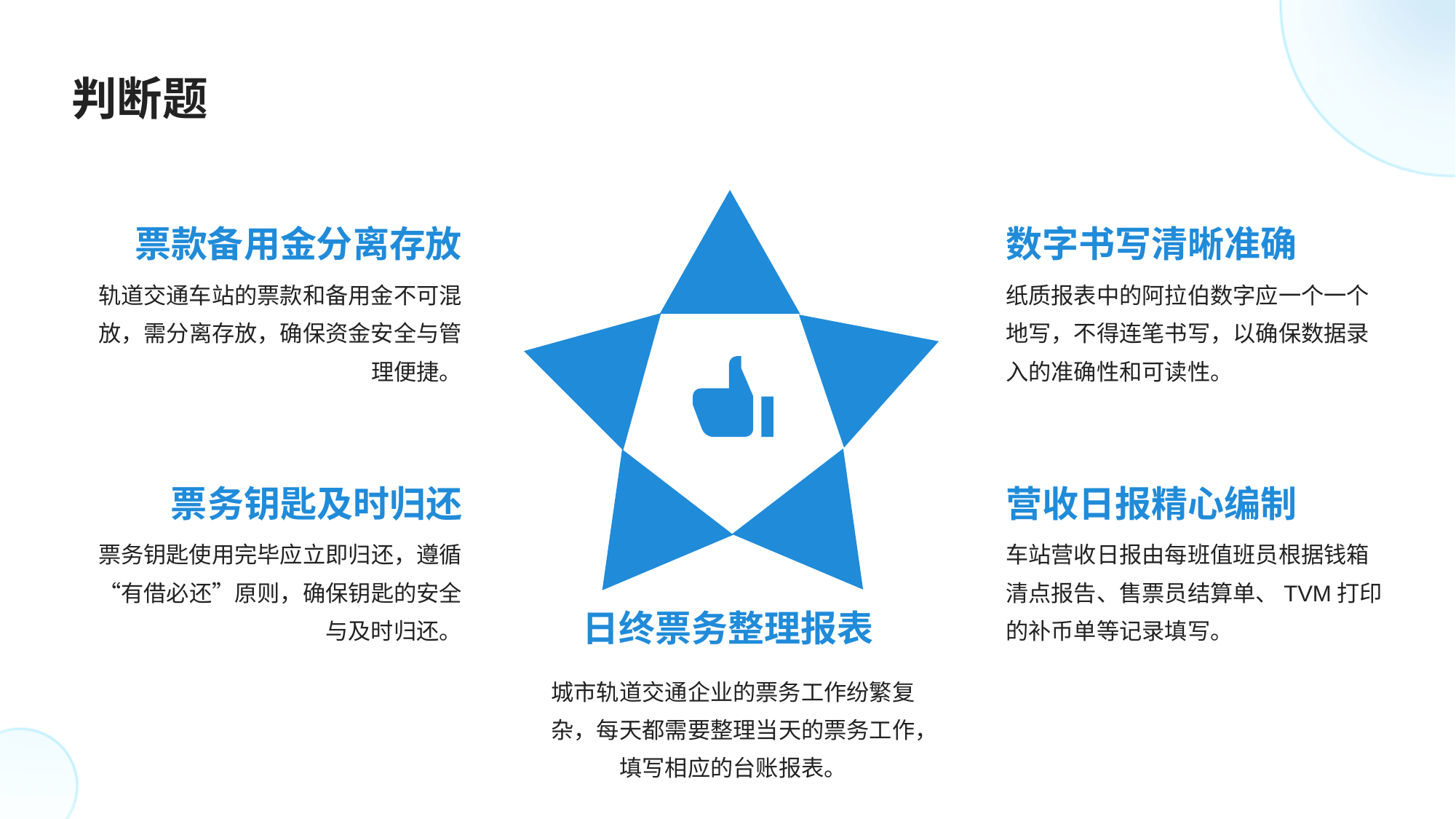

判断题

票款备用金分离存放
数字书写清晰准确
轨道交通车站的票款和备用金不可混放，需分离存放，确保资金安全与管理便捷。
纸质报表中的阿拉伯数字应一个一个地写，不得连笔书写，以确保数据录入的准确性和可读性。

票务钥匙及时归还
营收日报精心编制

票务钥匙使用完毕应立即归还，遵循“有借必还”原则，确保钥匙的安全与及时归还。
车站营收日报由每班值班员根据钱箱清点报告、售票员结算单、TVM打印的补币单等记录填写。
日终票务整理报表
城市轨道交通企业的票务工作纷繁复杂，每天都需要整理当天的票务工作，填写相应的台账报表。